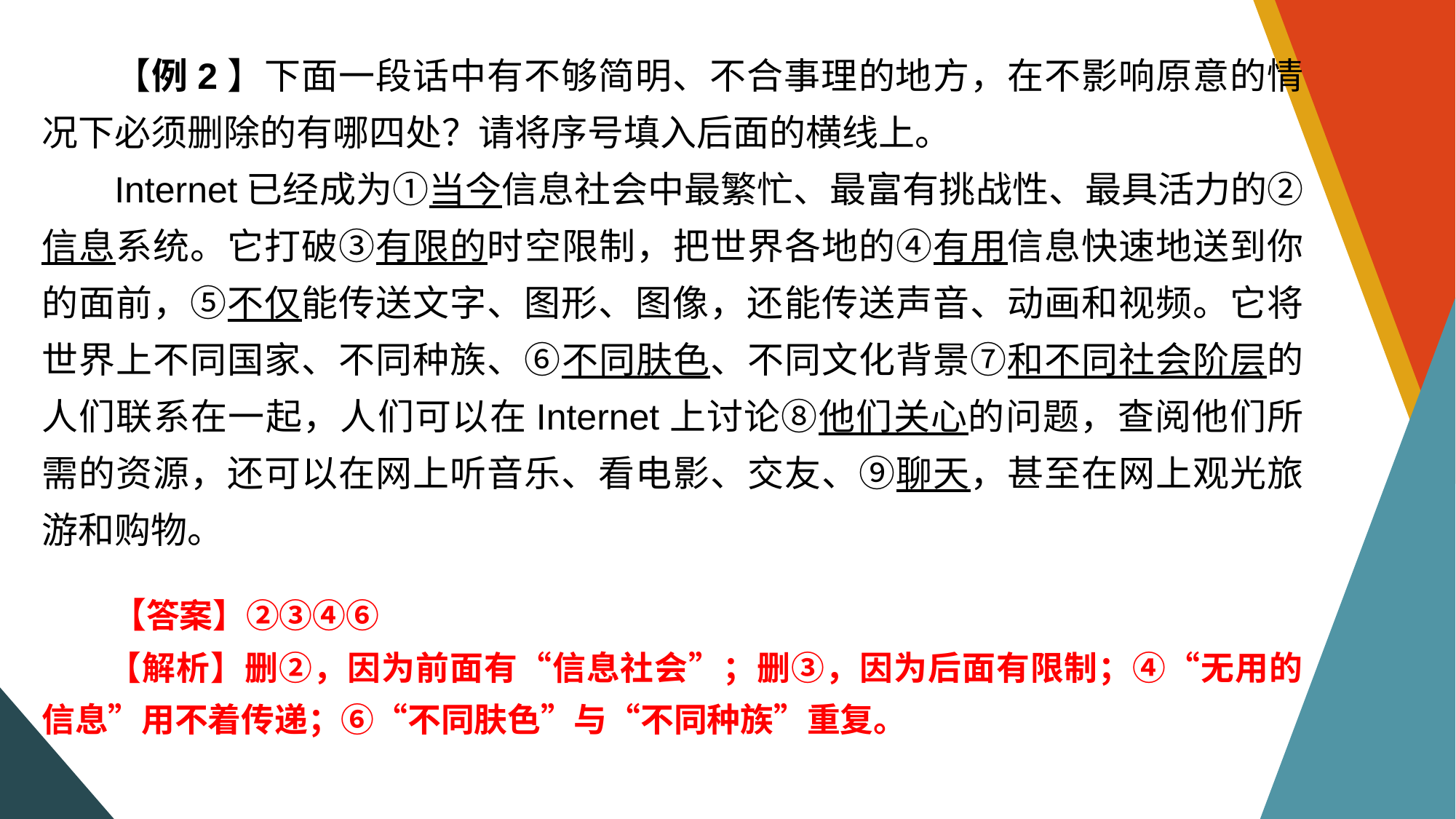

【例2】下面一段话中有不够简明、不合事理的地方，在不影响原意的情况下必须删除的有哪四处？请将序号填入后面的横线上。
Internet已经成为①当今信息社会中最繁忙、最富有挑战性、最具活力的②信息系统。它打破③有限的时空限制，把世界各地的④有用信息快速地送到你的面前，⑤不仅能传送文字、图形、图像，还能传送声音、动画和视频。它将世界上不同国家、不同种族、⑥不同肤色、不同文化背景⑦和不同社会阶层的人们联系在一起，人们可以在Internet上讨论⑧他们关心的问题，查阅他们所需的资源，还可以在网上听音乐、看电影、交友、⑨聊天，甚至在网上观光旅游和购物。

【答案】②③④⑥
【解析】删②，因为前面有“信息社会”；删③，因为后面有限制；④“无用的信息”用不着传递；⑥“不同肤色”与“不同种族”重复。